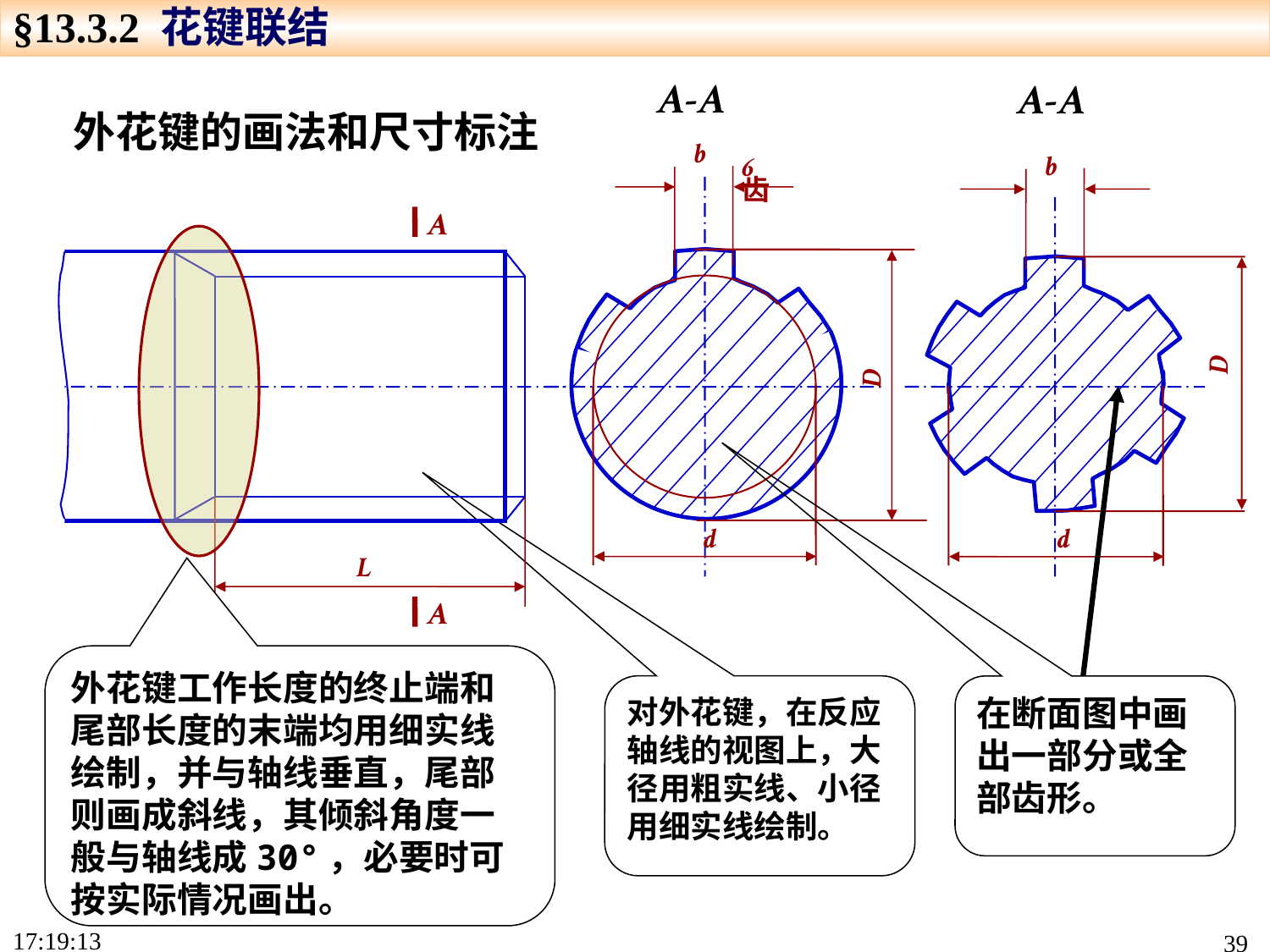

§13.3.2 花键联结
A-A
A-A
b
6齿

b

D

d

D

d

外花键的画法和尺寸标注

A
A

L

在断面图中画出一部分或全部齿形。
外花键工作长度的终止端和尾部长度的末端均用细实线绘制，并与轴线垂直，尾部则画成斜线，其倾斜角度一般与轴线成30°，必要时可按实际情况画出。

对外花键，在反应轴线的视图上，大径用粗实线、小径用细实线绘制。
17:19:13
39